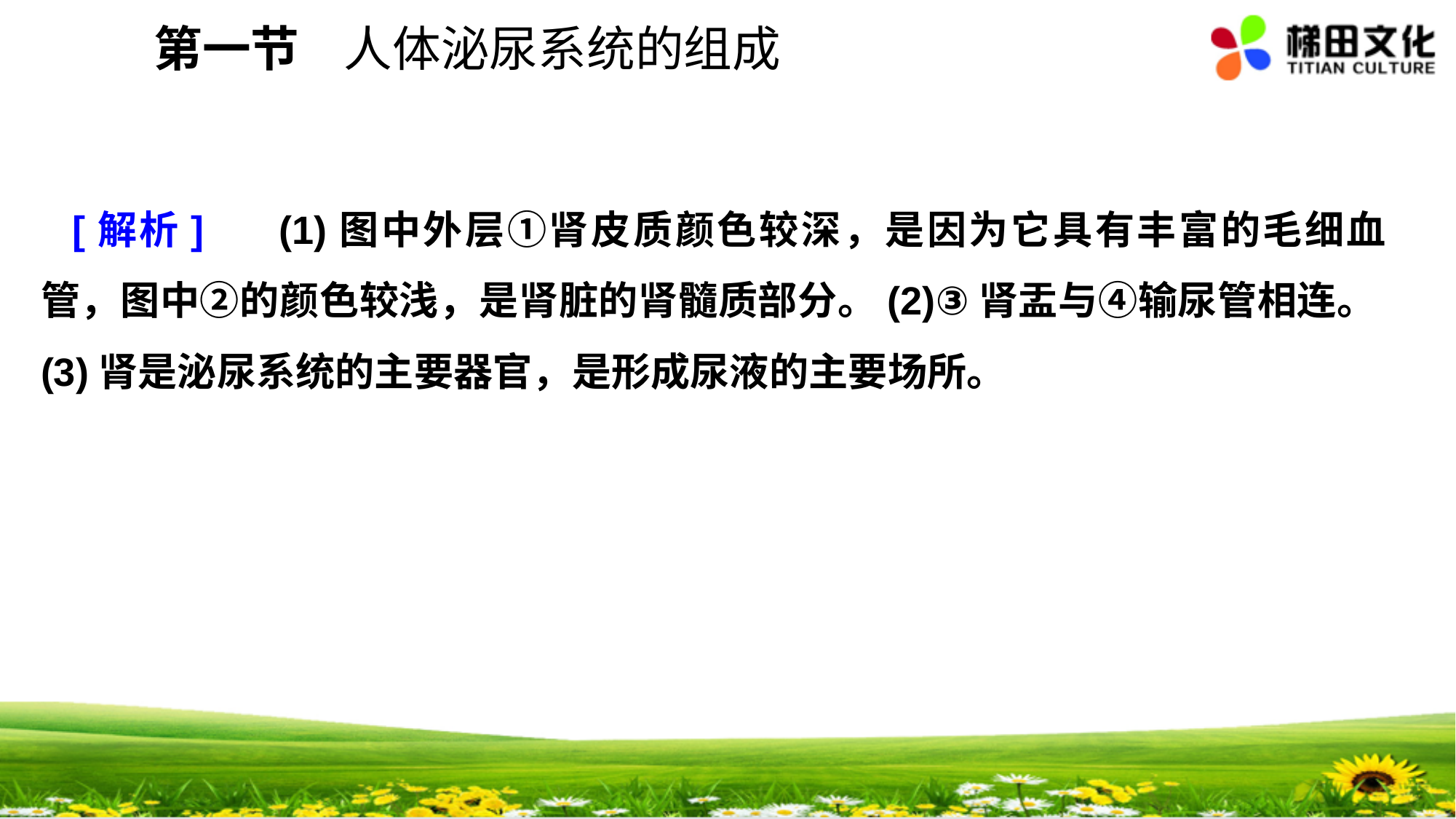

第一节    人体泌尿系统的组成
[解析]　 (1)图中外层①肾皮质颜色较深，是因为它具有丰富的毛细血管，图中②的颜色较浅，是肾脏的肾髓质部分。(2)③肾盂与④输尿管相连。(3)肾是泌尿系统的主要器官，是形成尿液的主要场所。